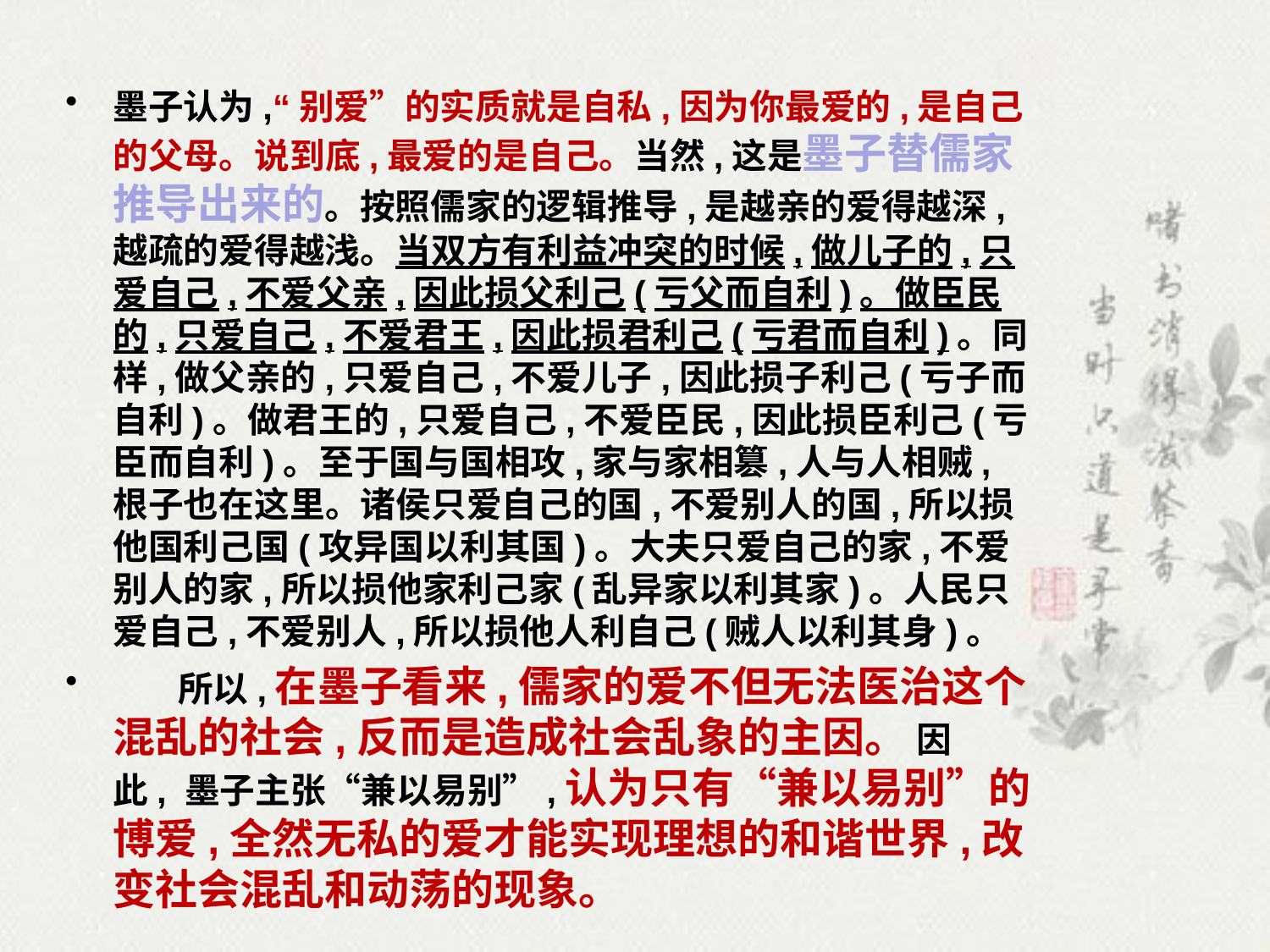

墨子认为,“别爱”的实质就是自私,因为你最爱的,是自己的父母。说到底,最爱的是自己。当然,这是墨子替儒家推导出来的。按照儒家的逻辑推导,是越亲的爱得越深,越疏的爱得越浅。当双方有利益冲突的时候,做儿子的,只爱自己,不爱父亲,因此损父利己(亏父而自利)。做臣民的,只爱自己,不爱君王,因此损君利己(亏君而自利)。同样,做父亲的,只爱自己,不爱儿子,因此损子利己(亏子而自利)。做君王的,只爱自己,不爱臣民,因此损臣利己(亏臣而自利)。至于国与国相攻,家与家相篡,人与人相贼,根子也在这里。诸侯只爱自己的国,不爱别人的国,所以损他国利己国(攻异国以利其国)。大夫只爱自己的家,不爱别人的家,所以损他家利己家(乱异家以利其家)。人民只爱自己,不爱别人,所以损他人利自己(贼人以利其身)。
       所以,在墨子看来,儒家的爱不但无法医治这个混乱的社会,反而是造成社会乱象的主因。 因此, 墨子主张“兼以易别”,认为只有“兼以易别”的博爱,全然无私的爱才能实现理想的和谐世界,改变社会混乱和动荡的现象。